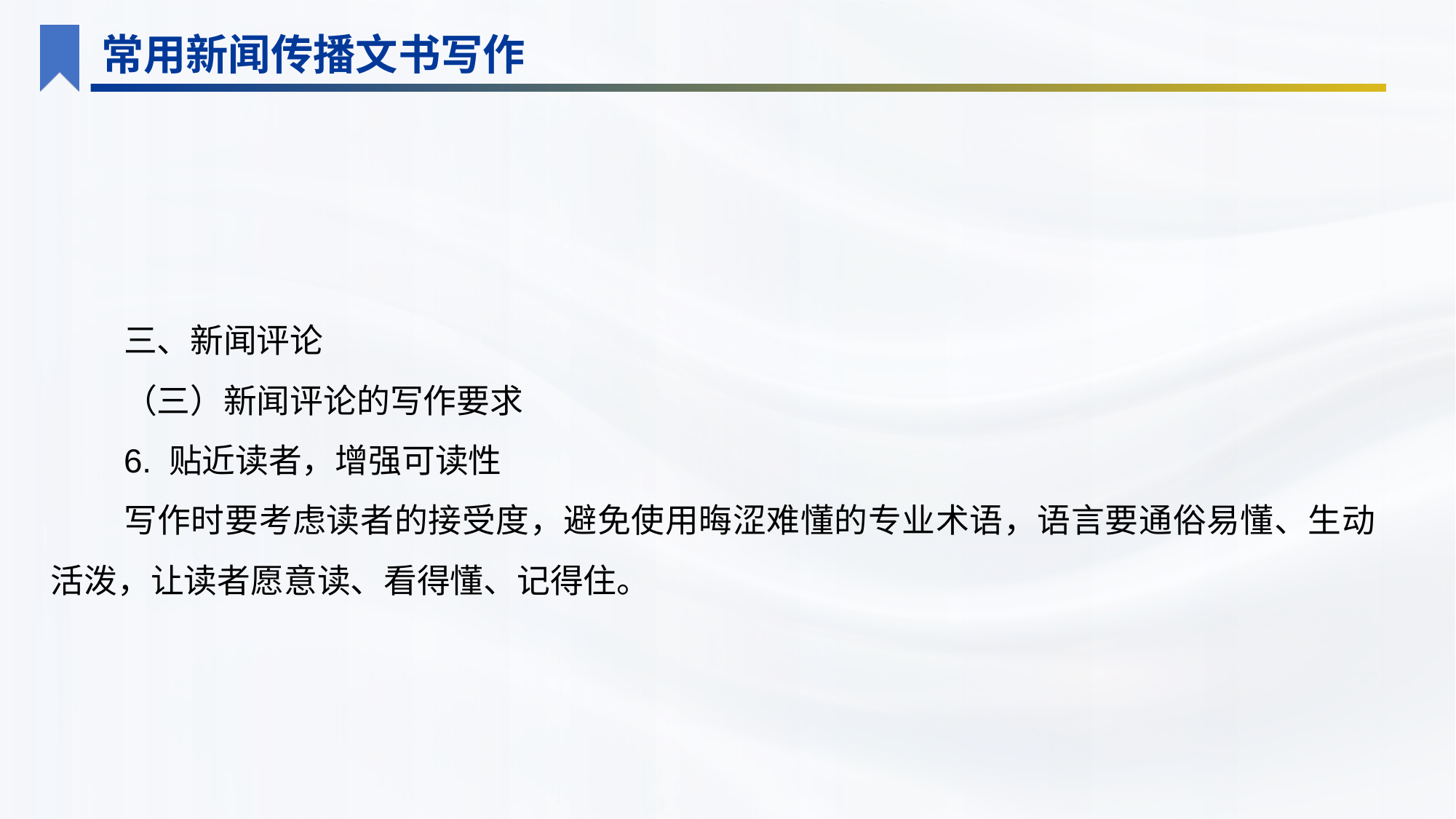

常用新闻传播文书写作
三、新闻评论
（三）新闻评论的写作要求
6. 贴近读者，增强可读性
写作时要考虑读者的接受度，避免使用晦涩难懂的专业术语，语言要通俗易懂、生动活泼，让读者愿意读、看得懂、记得住。